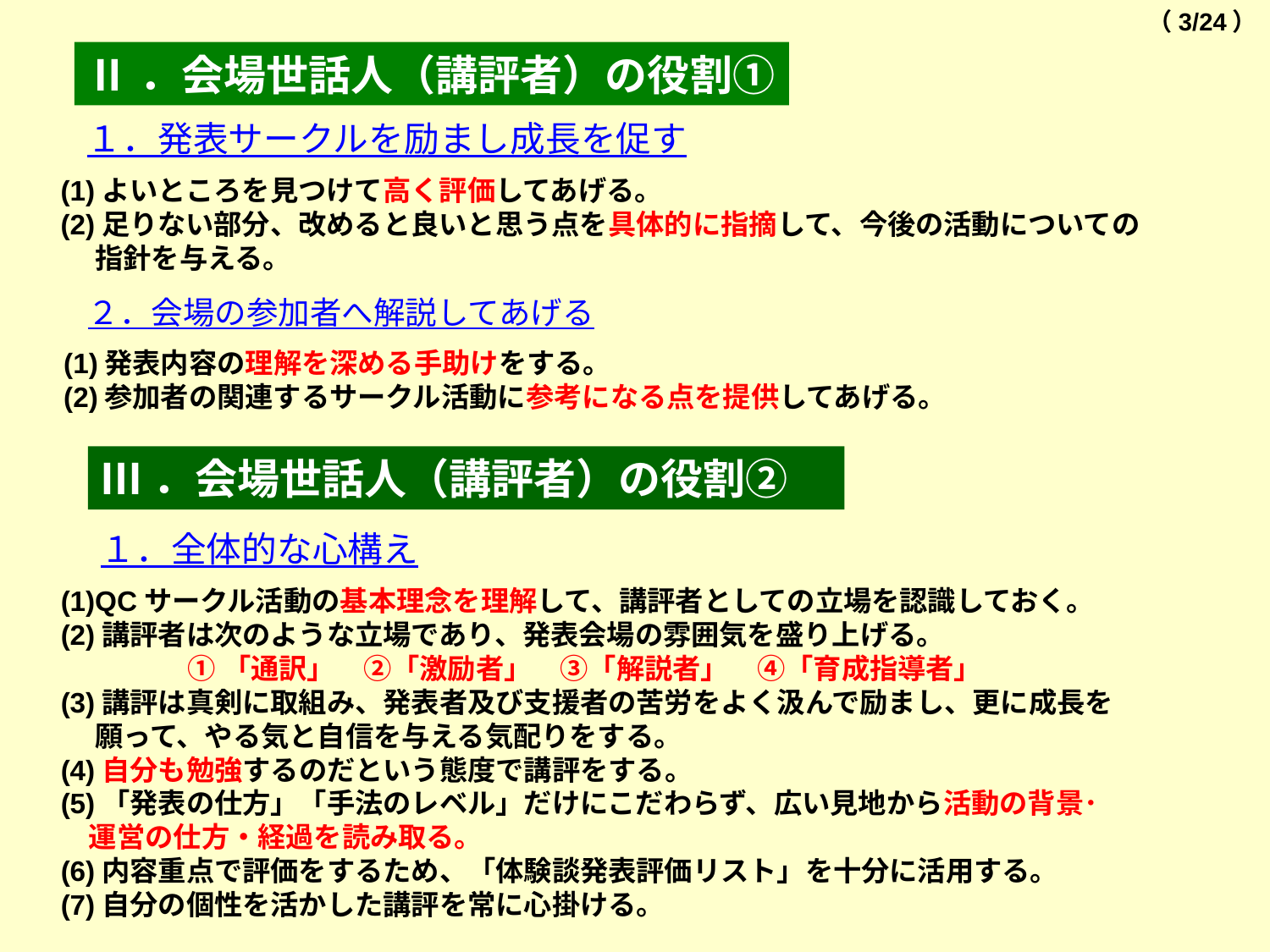

（3/24）
Ⅱ．会場世話人（講評者）の役割①
１．発表サークルを励まし成長を促す
(1)よいところを見つけて高く評価してあげる。
(2)足りない部分、改めると良いと思う点を具体的に指摘して、今後の活動についての
　 指針を与える。
２．会場の参加者へ解説してあげる
(1)発表内容の理解を深める手助けをする。
(2)参加者の関連するサークル活動に参考になる点を提供してあげる。
Ⅲ．会場世話人（講評者）の役割②
１．全体的な心構え
(1)QCサークル活動の基本理念を理解して、講評者としての立場を認識しておく。
(2)講評者は次のような立場であり、発表会場の雰囲気を盛り上げる。
	①「通訳」　②「激励者」　③「解説者」　④「育成指導者」
(3)講評は真剣に取組み、発表者及び支援者の苦労をよく汲んで励まし、更に成長を
　 願って、やる気と自信を与える気配りをする。
(4)自分も勉強するのだという態度で講評をする。
(5)「発表の仕方」「手法のレベル」だけにこだわらず、広い見地から活動の背景･
　運営の仕方・経過を読み取る。
(6)内容重点で評価をするため、「体験談発表評価リスト」を十分に活用する。
(7)自分の個性を活かした講評を常に心掛ける。